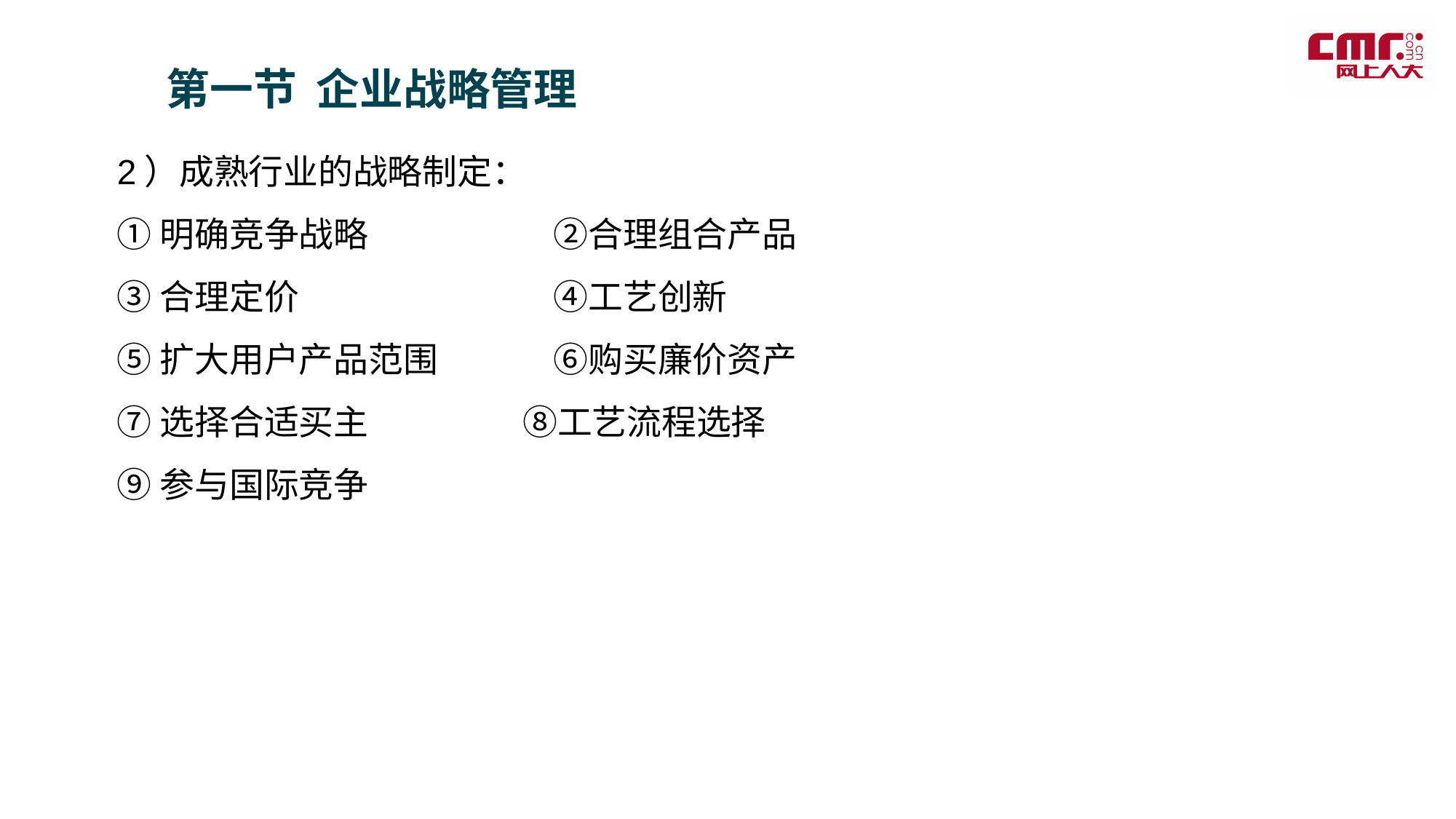

第一节  企业战略管理
2）成熟行业的战略制定：
①明确竞争战略 		②合理组合产品
③合理定价　　		④工艺创新
⑤扩大用户产品范围     	⑥购买廉价资产
⑦选择合适买主     	          ⑧工艺流程选择
⑨参与国际竞争